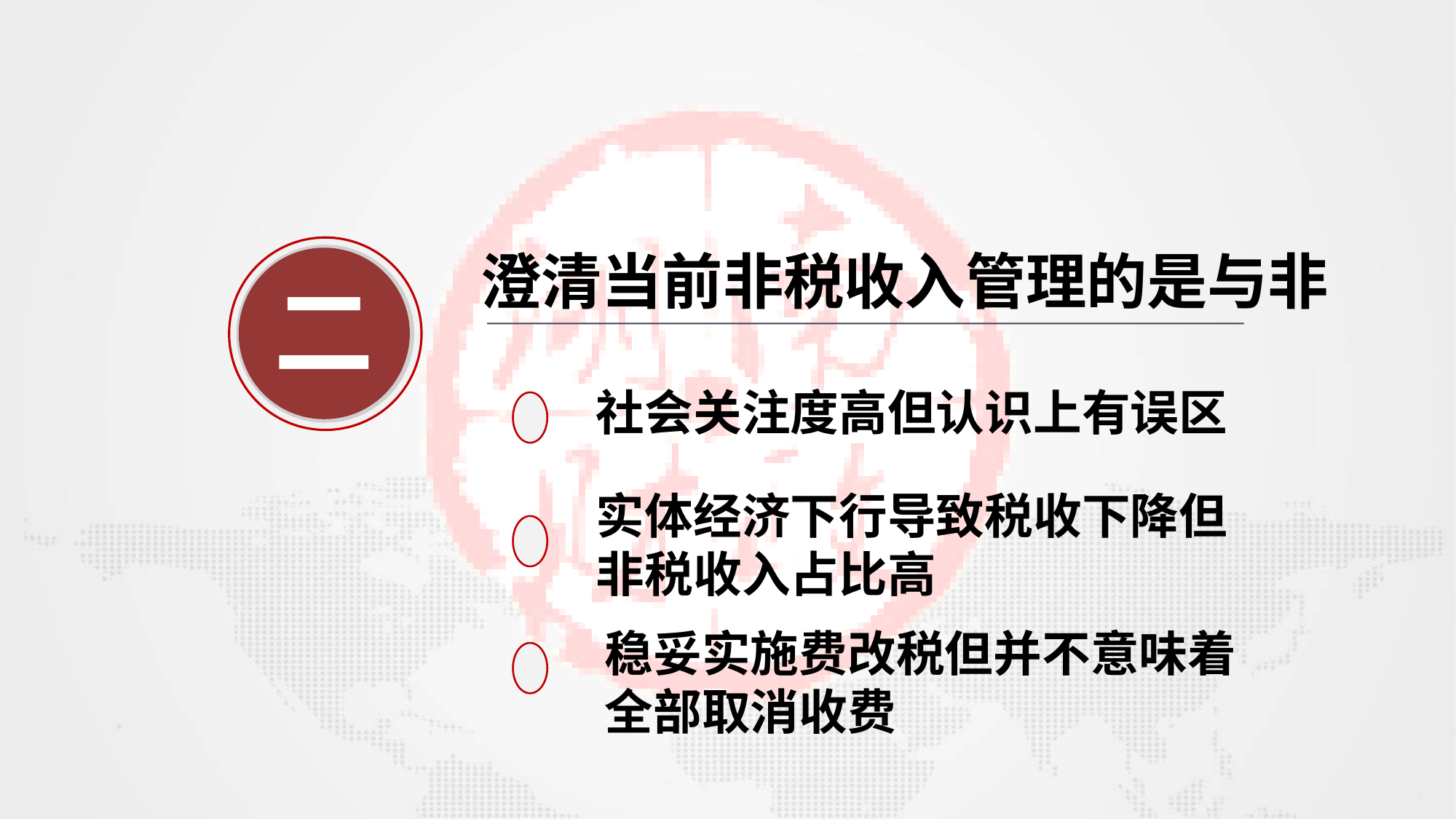

二
澄清当前非税收入管理的是与非

社会关注度高但认识上有误区

实体经济下行导致税收下降但非税收入占比高
稳妥实施费改税但并不意味着全部取消收费